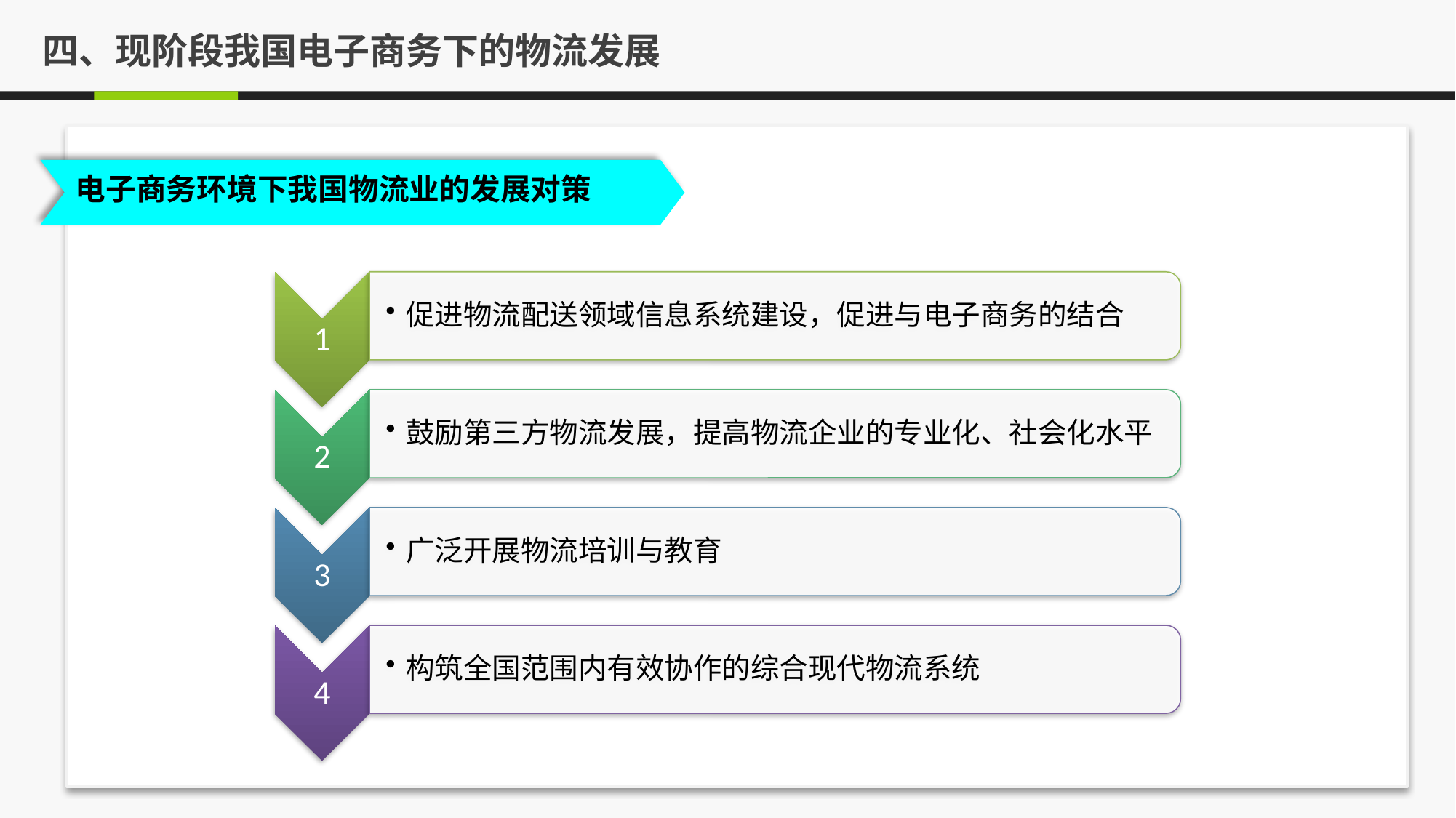

四、现阶段我国电子商务下的物流发展

 电子商务环境下我国物流业的发展对策
1
促进物流配送领域信息系统建设，促进与电子商务的结合
2
鼓励第三方物流发展，提高物流企业的专业化、社会化水平
3
广泛开展物流培训与教育
4
构筑全国范围内有效协作的综合现代物流系统